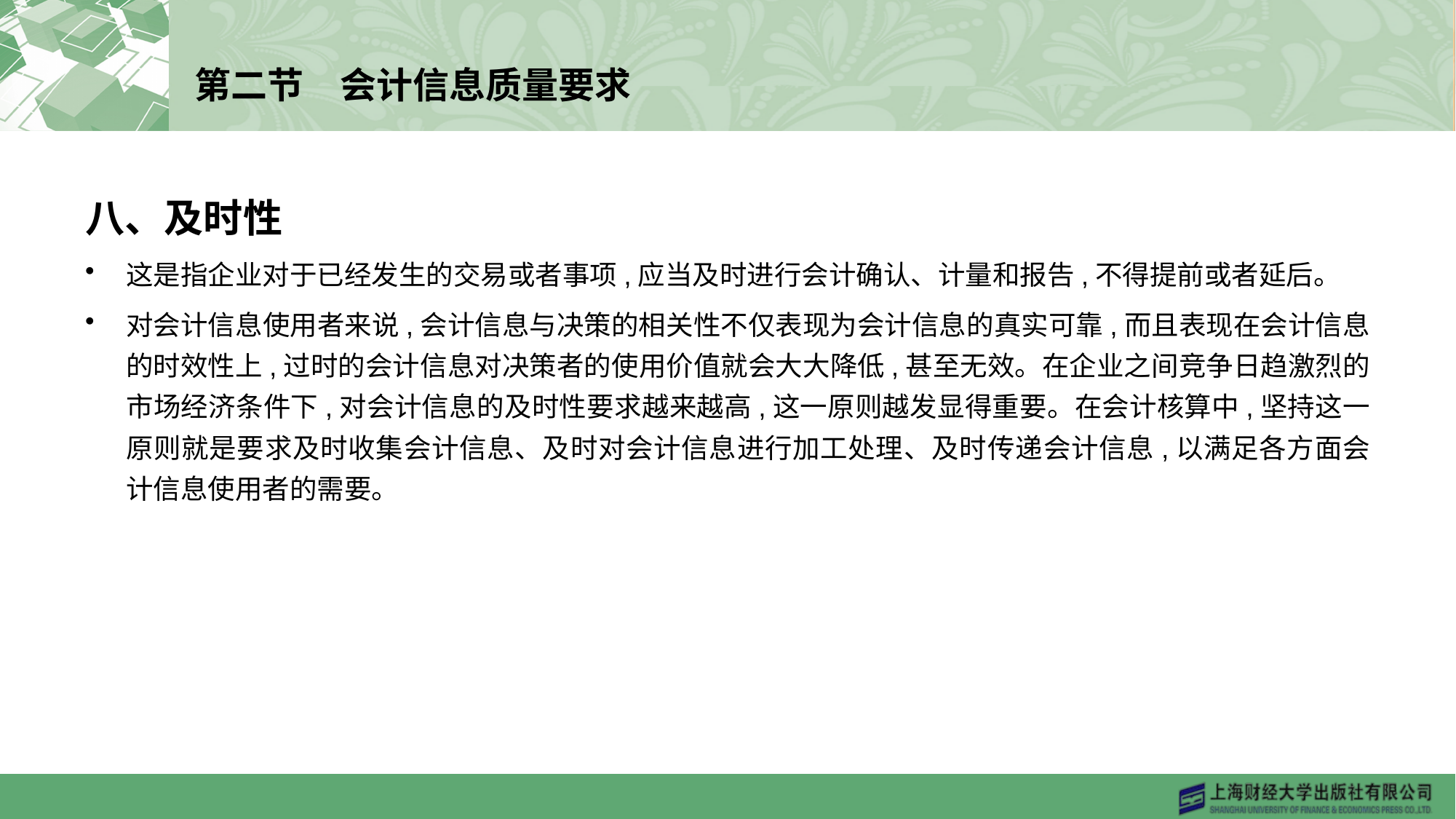

# 第二节　会计信息质量要求
八、及时性
这是指企业对于已经发生的交易或者事项,应当及时进行会计确认、计量和报告,不得提前或者延后。
对会计信息使用者来说,会计信息与决策的相关性不仅表现为会计信息的真实可靠,而且表现在会计信息的时效性上,过时的会计信息对决策者的使用价值就会大大降低,甚至无效。在企业之间竞争日趋激烈的市场经济条件下,对会计信息的及时性要求越来越高,这一原则越发显得重要。在会计核算中,坚持这一原则就是要求及时收集会计信息、及时对会计信息进行加工处理、及时传递会计信息,以满足各方面会计信息使用者的需要。